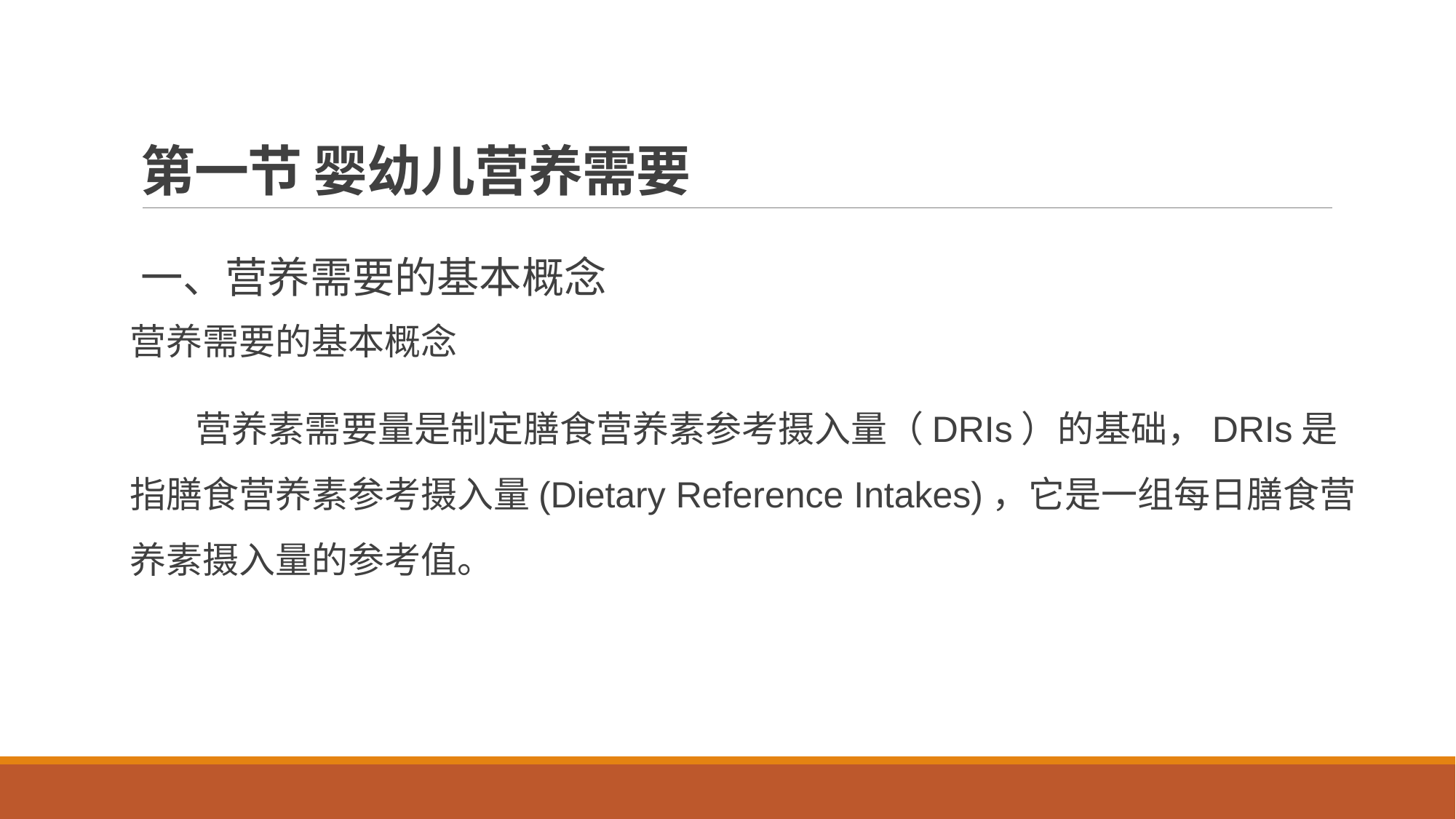

# 第一节 婴幼儿营养需要

一、营养需要的基本概念
营养需要的基本概念
       营养素需要量是制定膳食营养素参考摄入量（DRIs）的基础，DRIs是指膳食营养素参考摄入量(Dietary Reference Intakes)，它是一组每日膳食营养素摄入量的参考值。